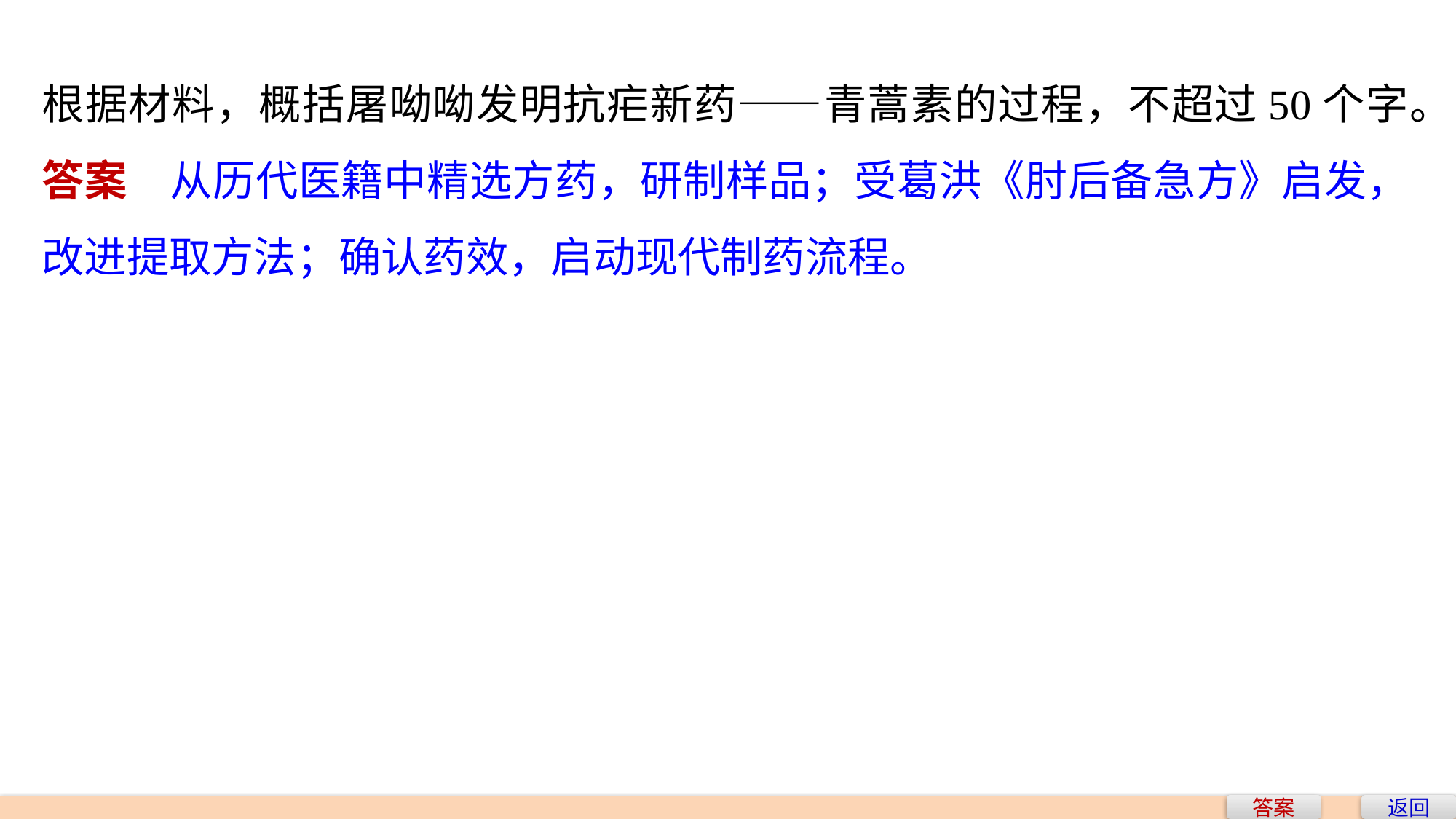

根据材料，概括屠呦呦发明抗疟新药——青蒿素的过程，不超过50个字。
答案　从历代医籍中精选方药，研制样品；受葛洪《肘后备急方》启发，改进提取方法；确认药效，启动现代制药流程。
答案
返回